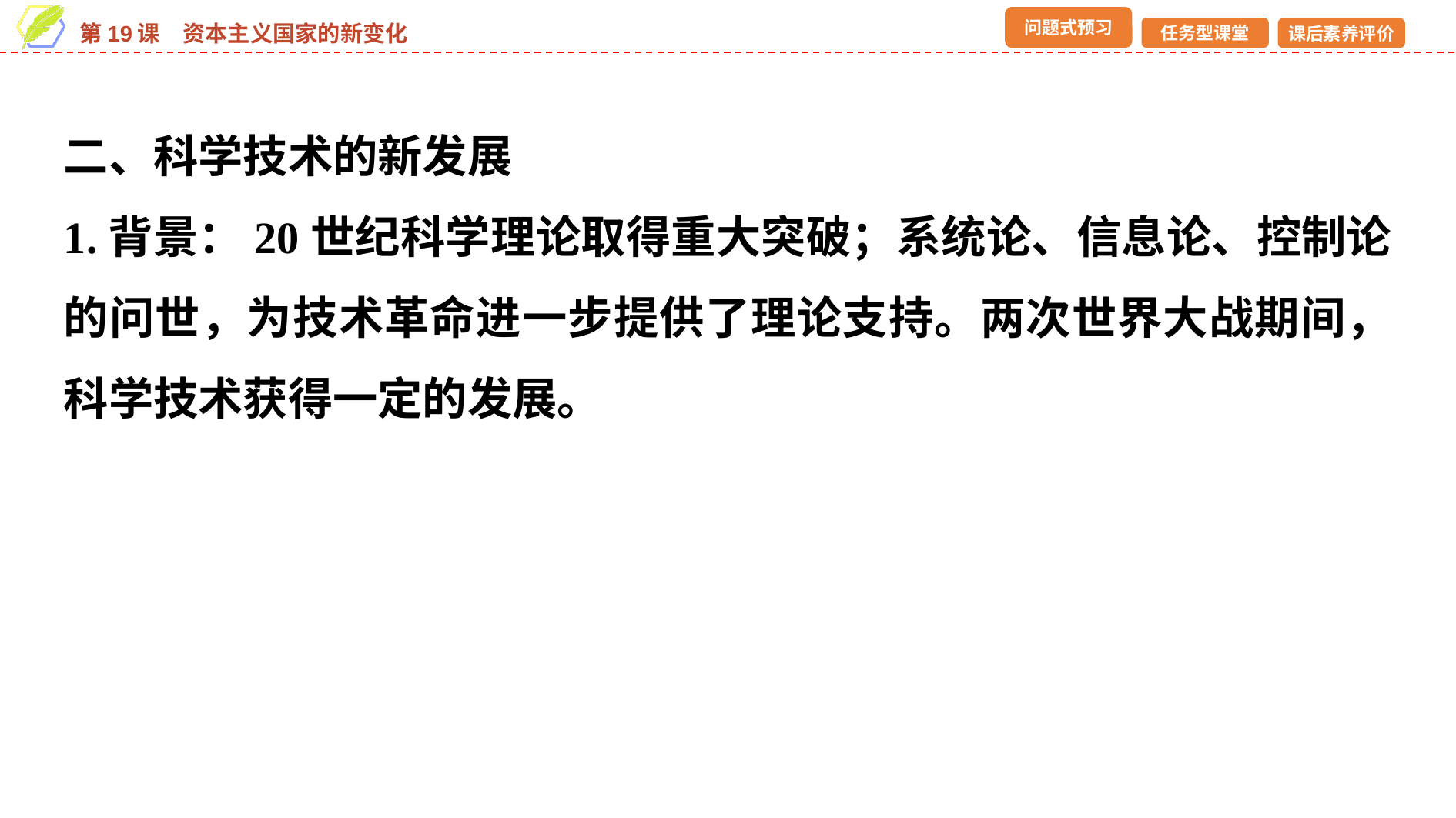

二、科学技术的新发展
1.背景：20世纪科学理论取得重大突破；系统论、信息论、控制论的问世，为技术革命进一步提供了理论支持。两次世界大战期间，科学技术获得一定的发展。